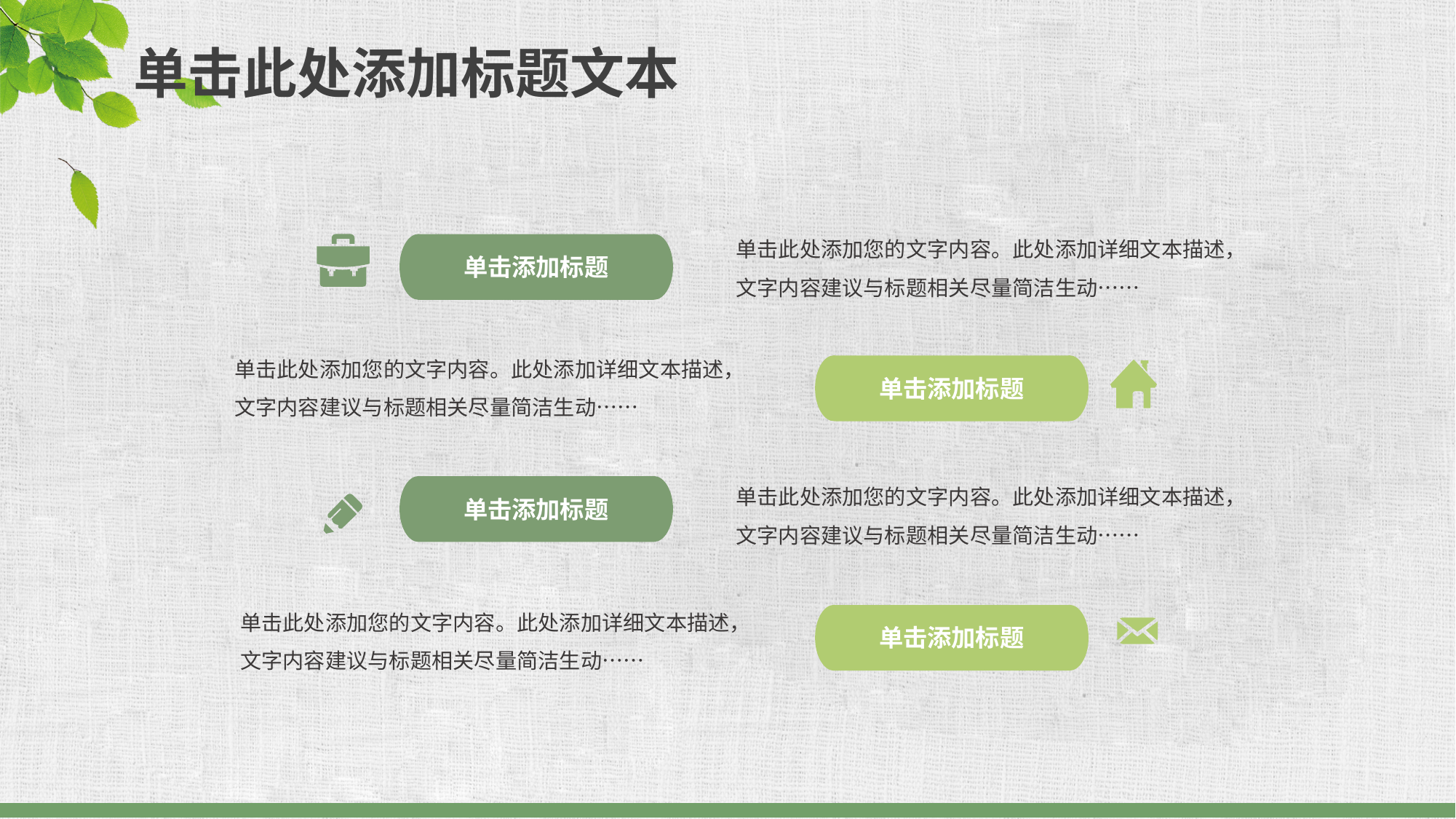

单击此处添加标题文本
单击此处添加您的文字内容。此处添加详细文本描述，文字内容建议与标题相关尽量简洁生动……

单击添加标题
单击此处添加您的文字内容。此处添加详细文本描述，文字内容建议与标题相关尽量简洁生动……

单击添加标题
单击此处添加您的文字内容。此处添加详细文本描述，文字内容建议与标题相关尽量简洁生动……

单击添加标题

单击此处添加您的文字内容。此处添加详细文本描述，文字内容建议与标题相关尽量简洁生动……

单击添加标题